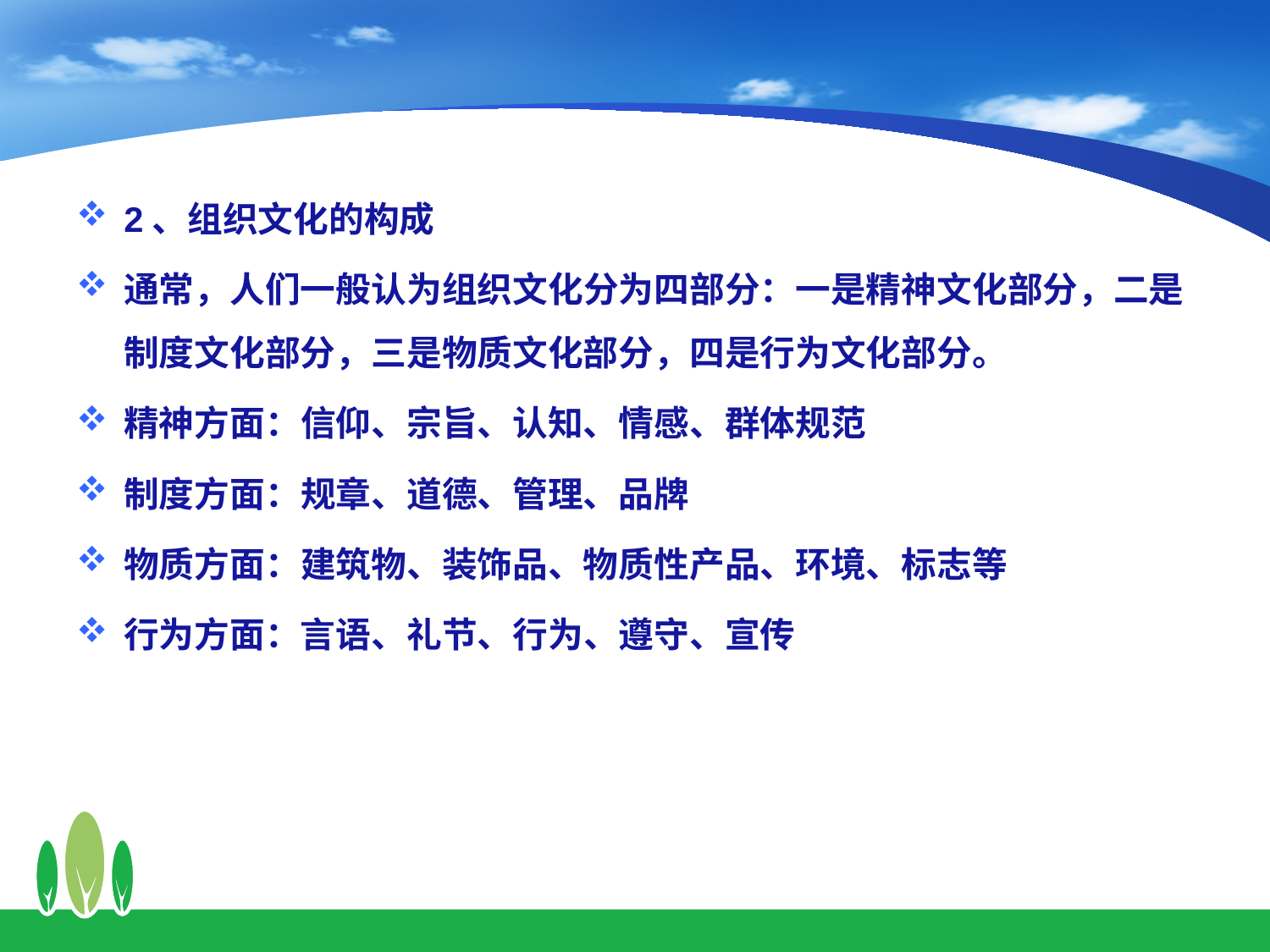

2、组织文化的构成
通常，人们一般认为组织文化分为四部分：一是精神文化部分，二是制度文化部分，三是物质文化部分，四是行为文化部分。
精神方面：信仰、宗旨、认知、情感、群体规范
制度方面：规章、道德、管理、品牌
物质方面：建筑物、装饰品、物质性产品、环境、标志等
行为方面：言语、礼节、行为、遵守、宣传